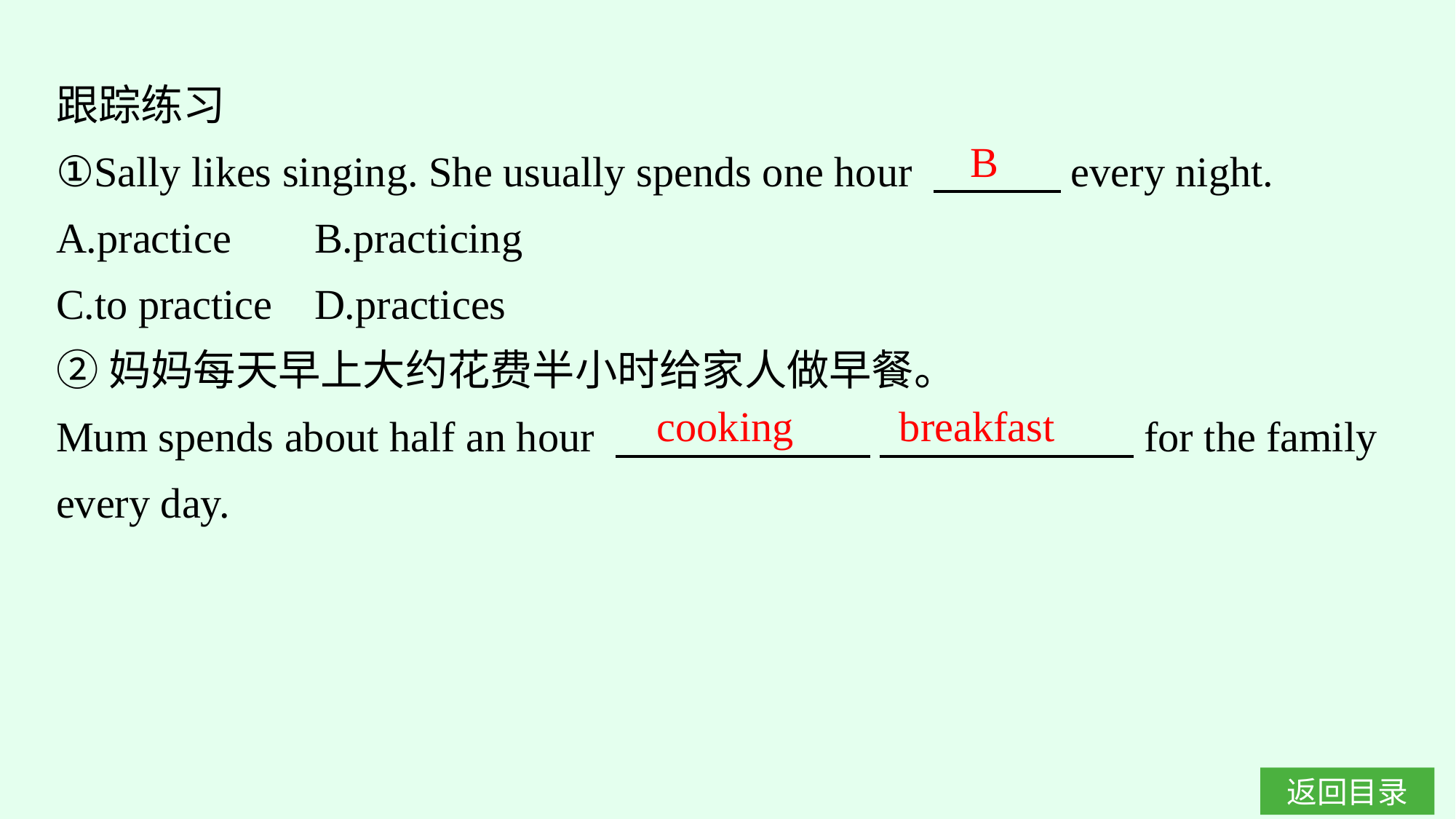

跟踪练习
①Sally likes singing. She usually spends one hour 　　　every night.
A.practice	B.practicing
C.to practice	D.practices
②妈妈每天早上大约花费半小时给家人做早餐。
Mum spends about half an hour 　　　　　　 　　　　　　for the family every day.
B
cooking          breakfast